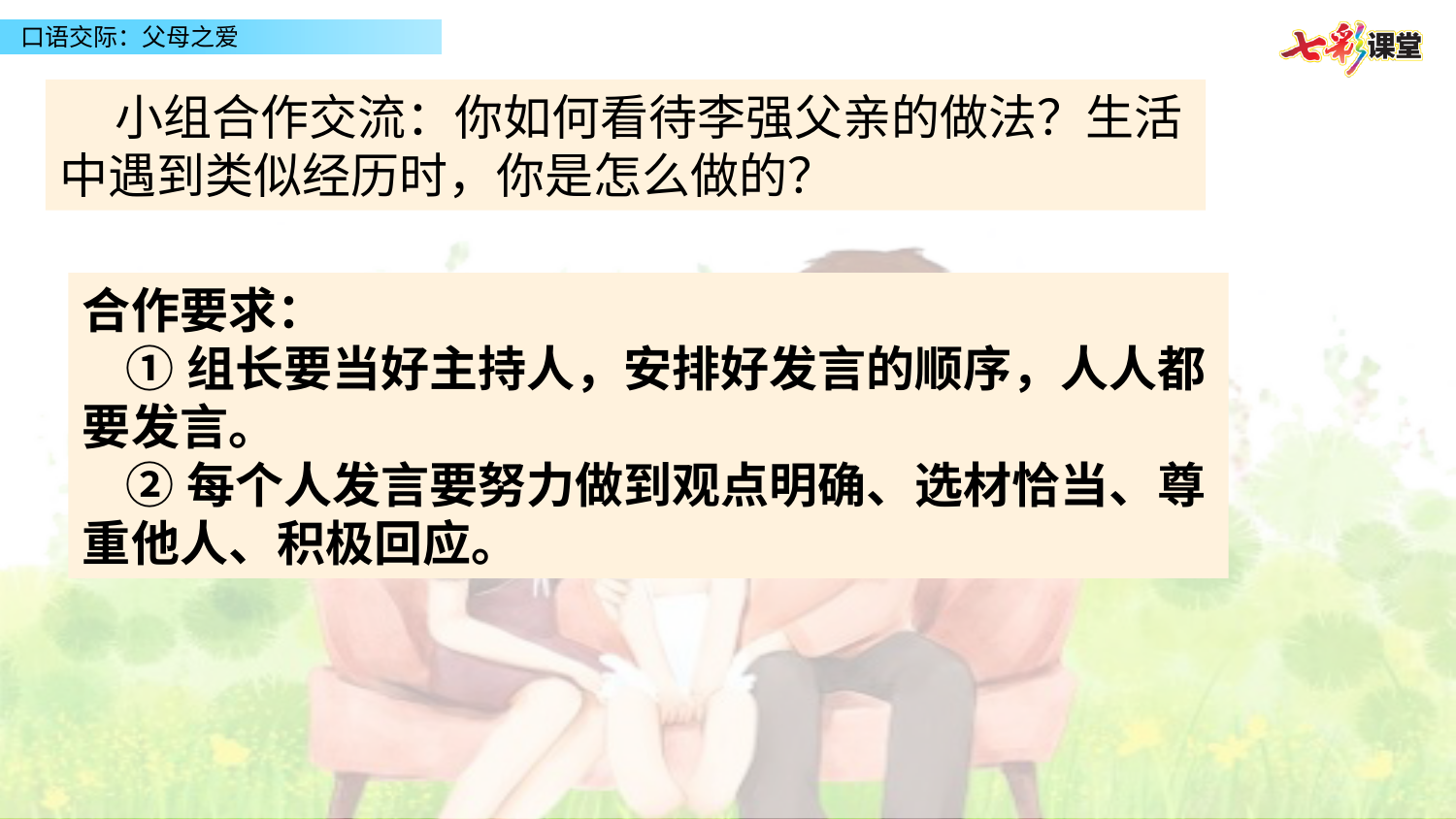

小组合作交流：你如何看待李强父亲的做法？生活中遇到类似经历时，你是怎么做的？
合作要求：
    ①组长要当好主持人，安排好发言的顺序，人人都要发言。
    ②每个人发言要努力做到观点明确、选材恰当、尊重他人、积极回应。